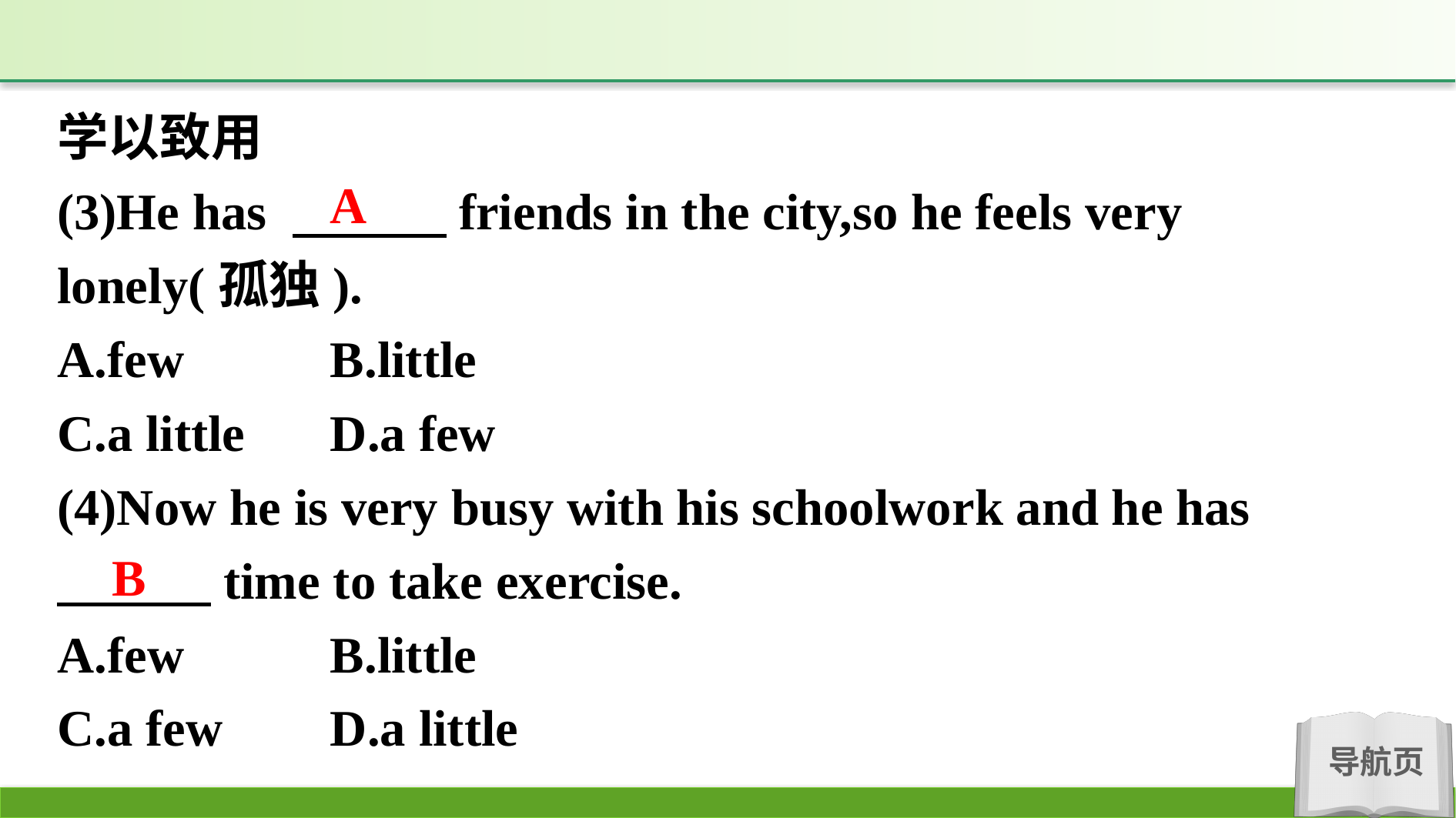

学以致用
(3)He has 　　　friends in the city,so he feels very lonely(孤独).
A.few		B.little
C.a little	D.a few
(4)Now he is very busy with his schoolwork and he has
　　　time to take exercise.
A.few		B.little
C.a few	D.a little
A
B